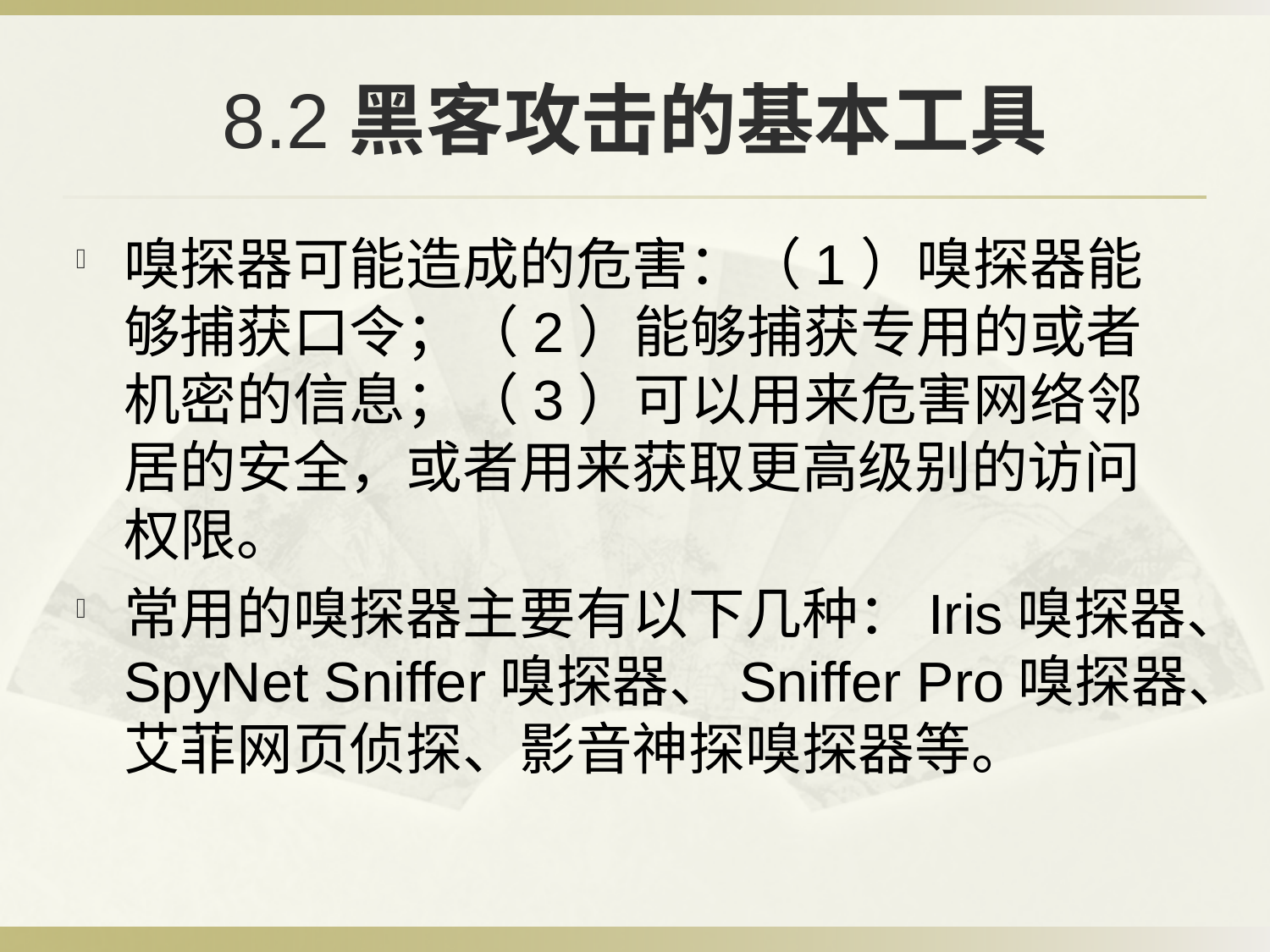

# 8.2黑客攻击的基本工具
嗅探器可能造成的危害：（1）嗅探器能够捕获口令；（2）能够捕获专用的或者机密的信息；（3）可以用来危害网络邻居的安全，或者用来获取更高级别的访问权限。
常用的嗅探器主要有以下几种：Iris嗅探器、SpyNet Sniffer嗅探器、Sniffer Pro嗅探器、艾菲网页侦探、影音神探嗅探器等。